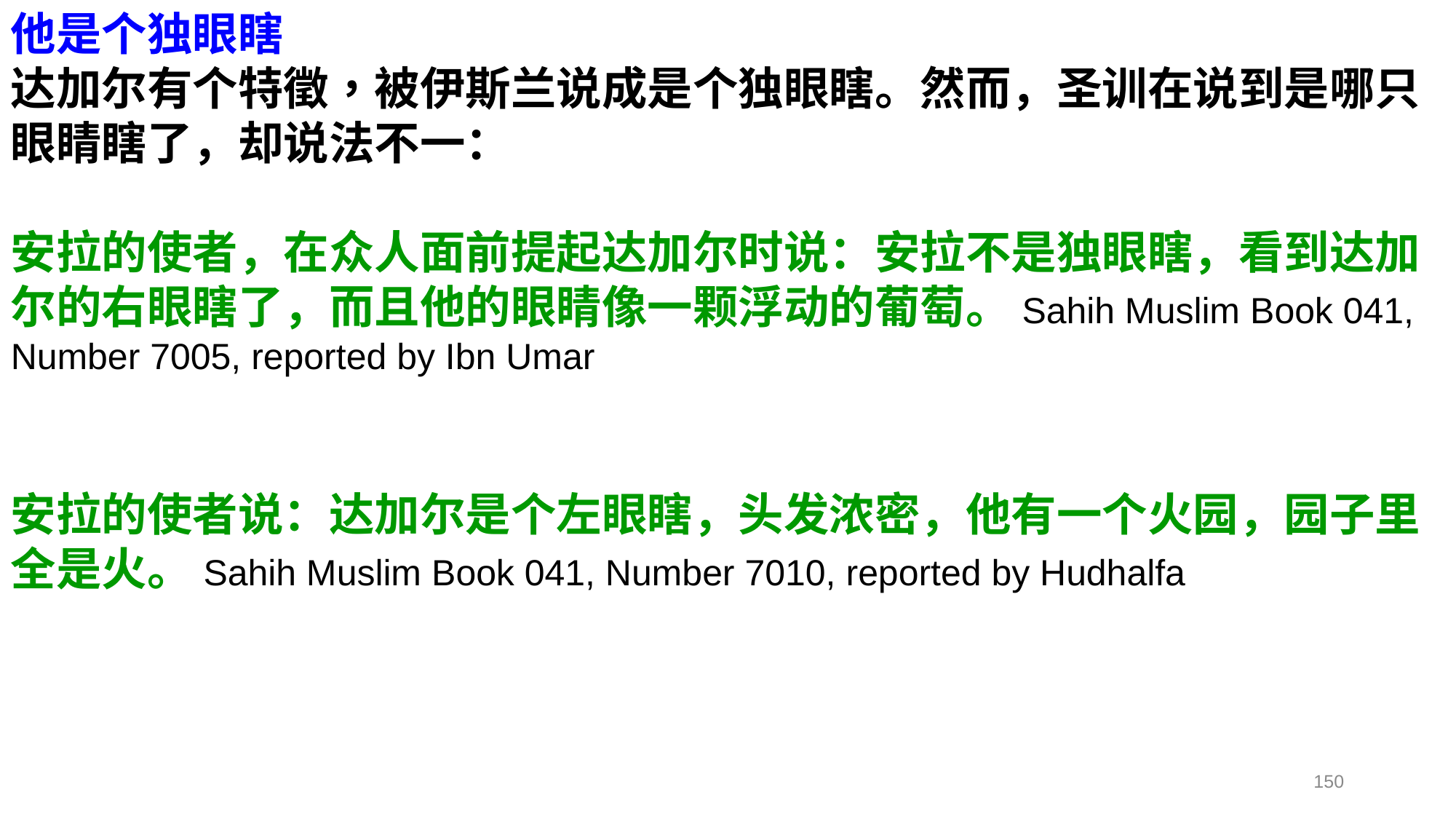

他是个独眼瞎
达加尔有个特徵，被伊斯兰说成是个独眼瞎。然而，圣训在说到是哪只眼睛瞎了，却说法不一：

安拉的使者，在众人面前提起达加尔时说：安拉不是独眼瞎，看到达加尔的右眼瞎了，而且他的眼睛像一颗浮动的葡萄。Sahih Muslim Book 041, Number 7005, reported by Ibn Umar

安拉的使者说：达加尔是个左眼瞎，头发浓密，他有一个火园，园子里全是火。Sahih Muslim Book 041, Number 7010, reported by Hudhalfa
150